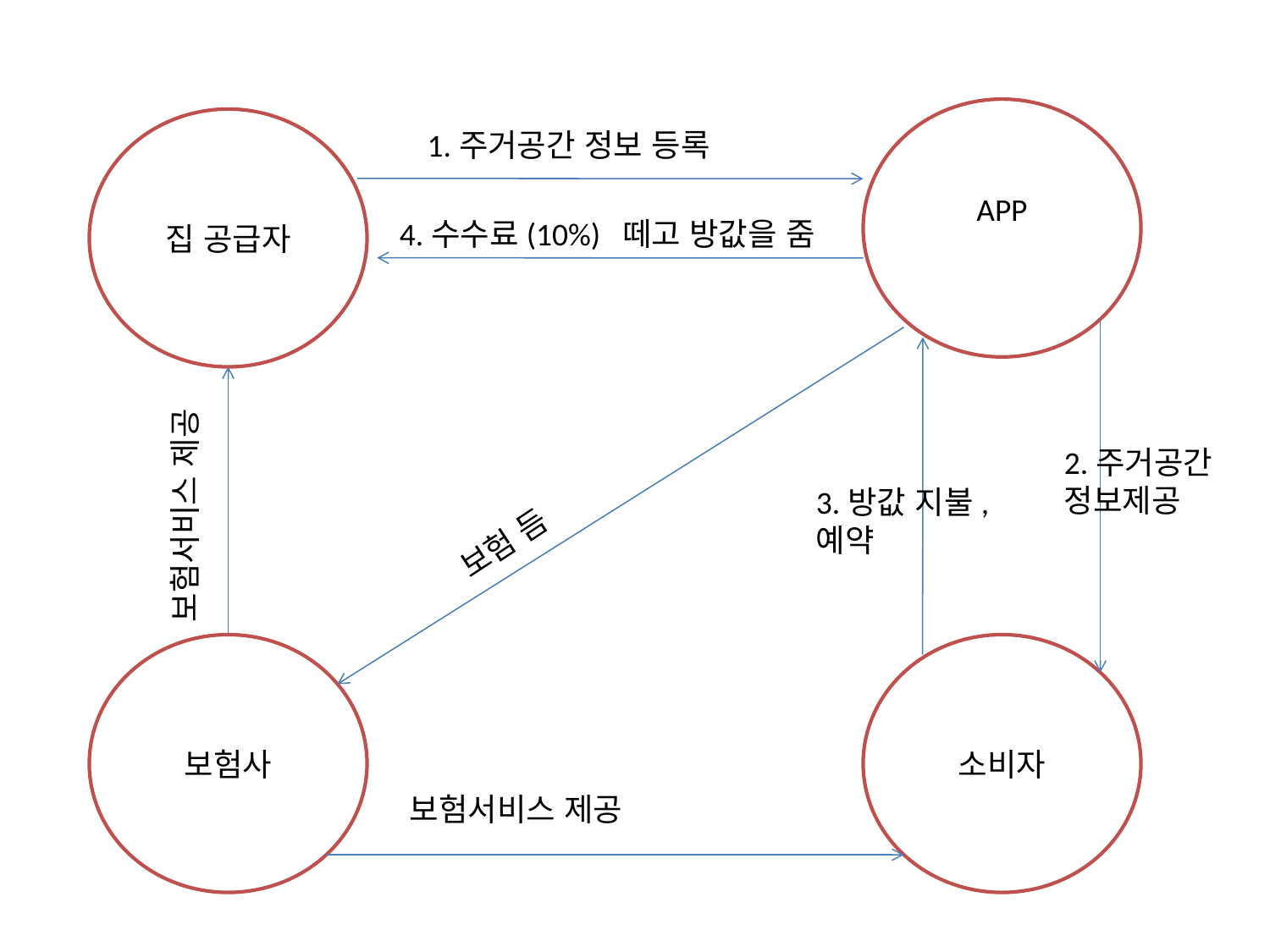

APP

집 공급자
        1.주거공간 정보 등록
4.수수료(10%)  떼고 방값을 줌
보험서비스 제공
보험 듬
2.주거공간   정보제공

3.방값 지불,예약
보험사
소비자
보험서비스 제공